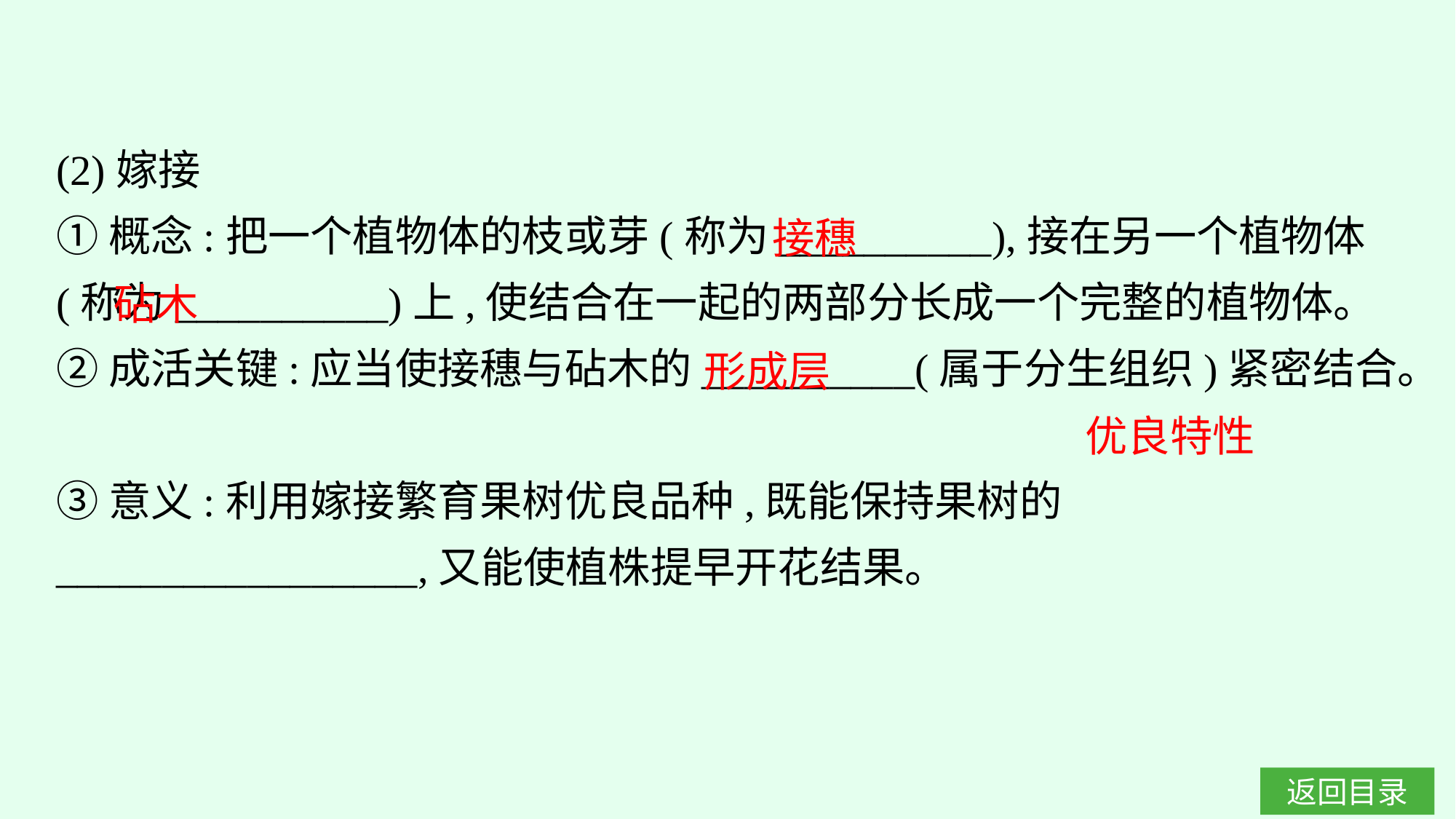

(2)嫁接
①概念:把一个植物体的枝或芽(称为__________),接在另一个植物体(称为__________)上,使结合在一起的两部分长成一个完整的植物体。
②成活关键:应当使接穗与砧木的__________(属于分生组织)紧密结合。
③意义:利用嫁接繁育果树优良品种,既能保持果树的_________________,又能使植株提早开花结果。
接穗
砧木
形成层
优良特性